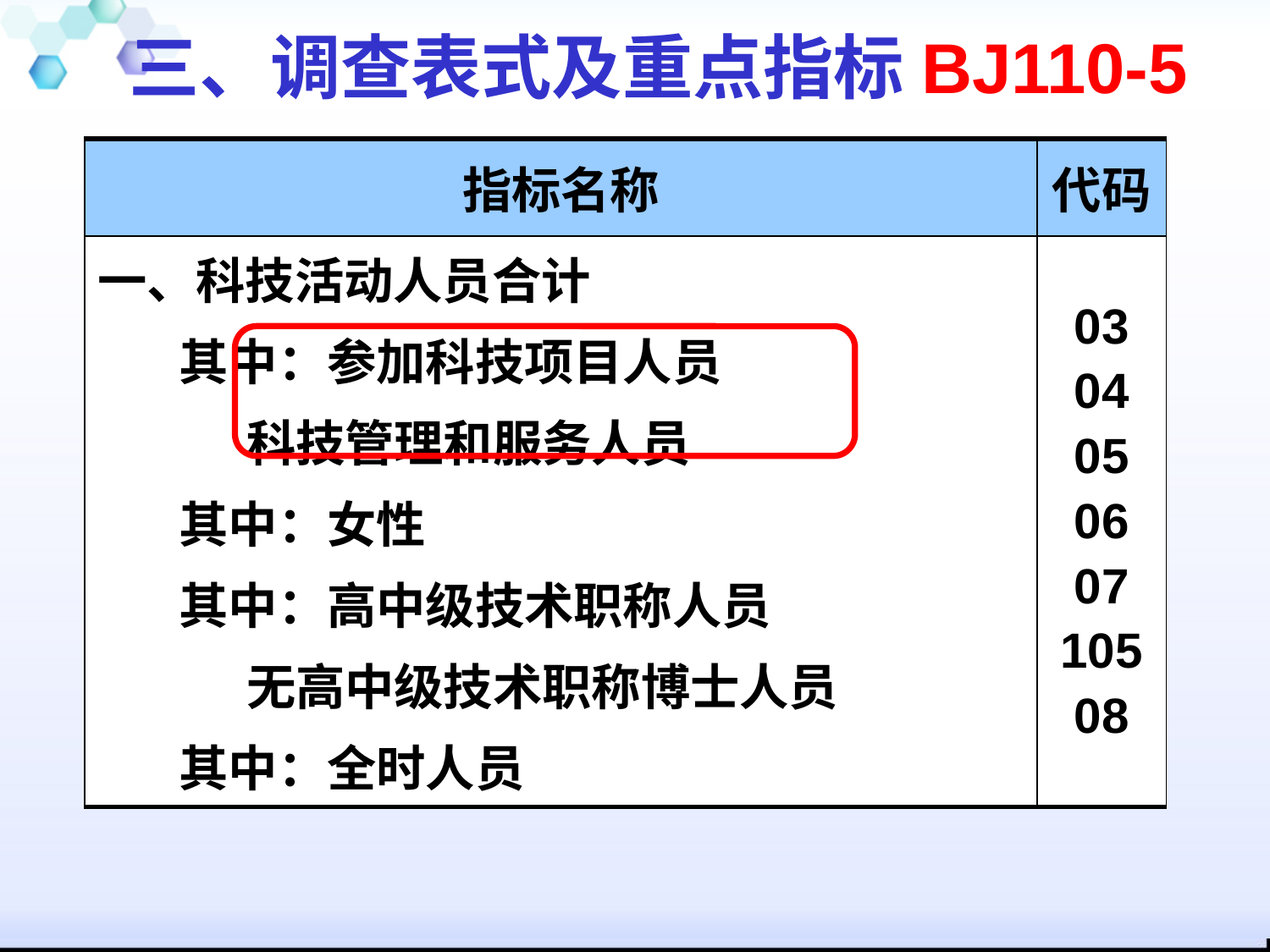

三、调查表式及重点指标BJ110-5
| 指标名称 | 代码 |
| --- | --- |
| 一、科技活动人员合计 其中：参加科技项目人员 科技管理和服务人员 其中：女性 其中：高中级技术职称人员 无高中级技术职称博士人员 其中：全时人员 | 03 04 05 06 07 105 08 |